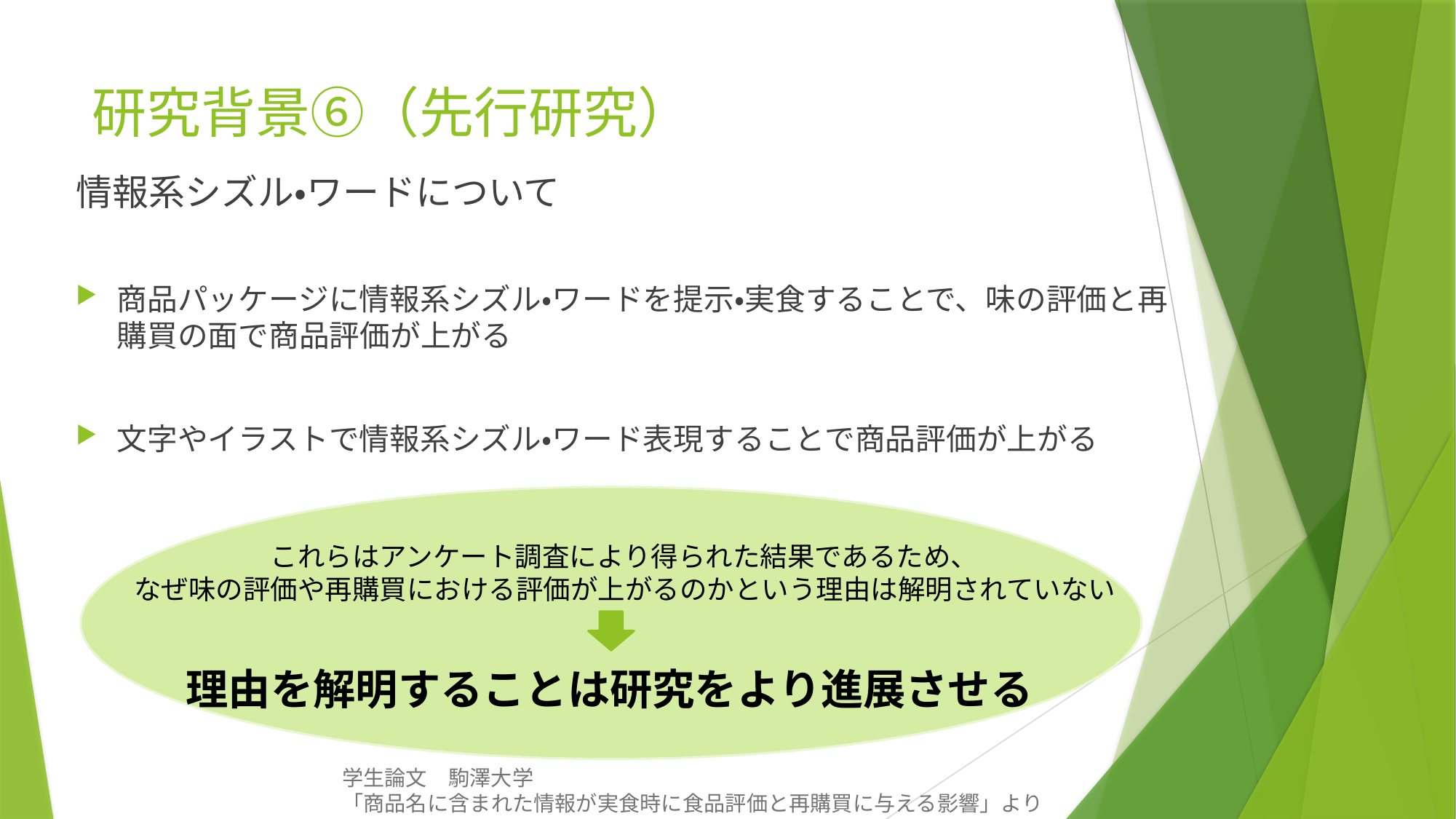

# 研究背景⑥（先行研究）
情報系シズル・ワードについて

商品パッケージに情報系シズル・ワードを提示・実食することで、味の評価と再購買の面で商品評価が上がる

文字やイラストで情報系シズル・ワード表現することで商品評価が上がる

　　　　　これらはアンケート調査により得られた結果であるため、
なぜ味の評価や再購買における評価が上がるのかという理由は解明されていない

理由を解明することは研究をより進展させる
学生論文　駒澤大学
「商品名に含まれた情報が実食時に食品評価と再購買に与える影響」より